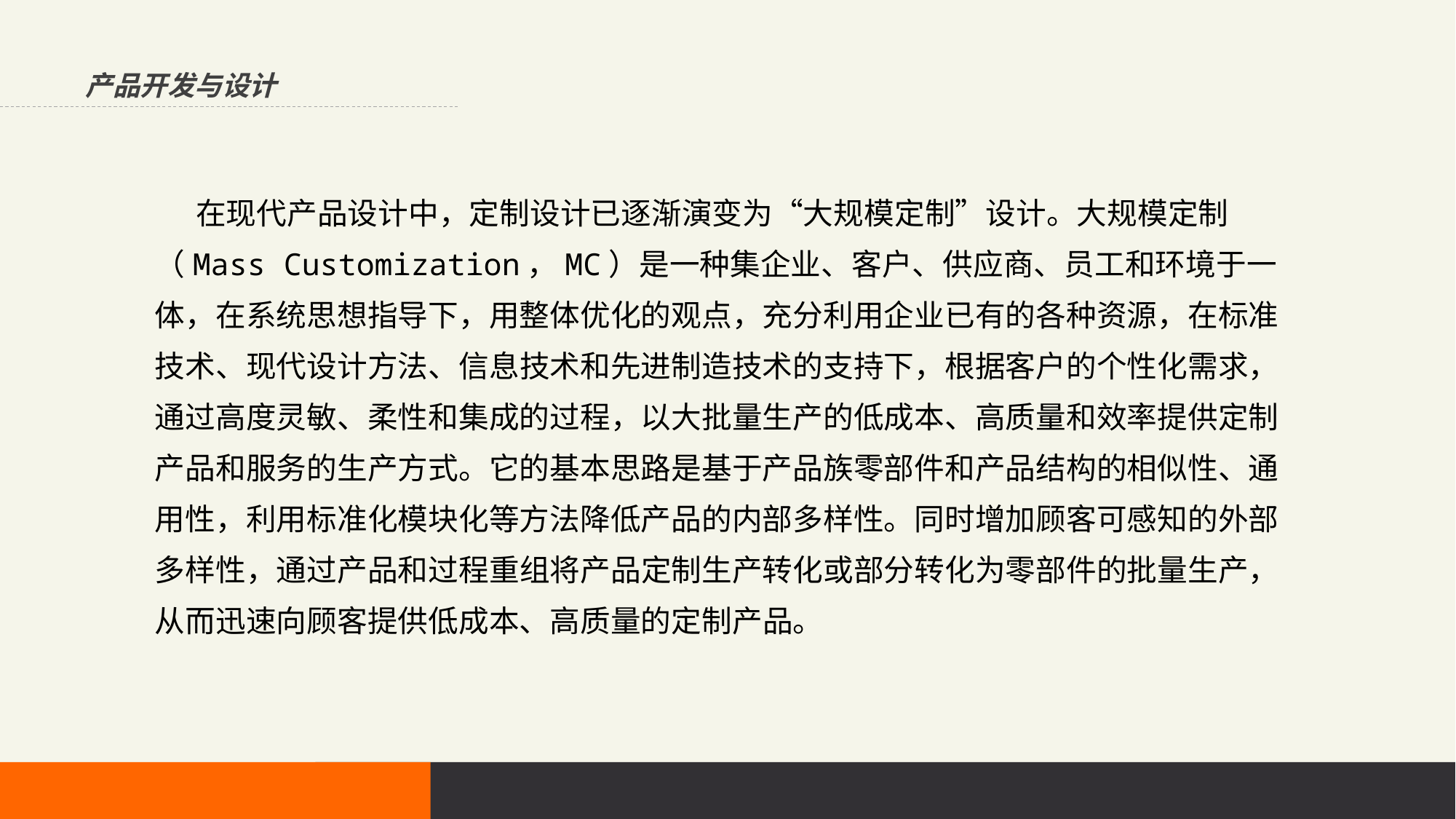

产品开发与设计
     在现代产品设计中，定制设计已逐渐演变为“大规模定制”设计。大规模定制（Mass Customization，MC）是一种集企业、客户、供应商、员工和环境于一体，在系统思想指导下，用整体优化的观点，充分利用企业已有的各种资源，在标准技术、现代设计方法、信息技术和先进制造技术的支持下，根据客户的个性化需求，通过高度灵敏、柔性和集成的过程，以大批量生产的低成本、高质量和效率提供定制产品和服务的生产方式。它的基本思路是基于产品族零部件和产品结构的相似性、通用性，利用标准化模块化等方法降低产品的内部多样性。同时增加顾客可感知的外部多样性，通过产品和过程重组将产品定制生产转化或部分转化为零部件的批量生产，从而迅速向顾客提供低成本、高质量的定制产品。